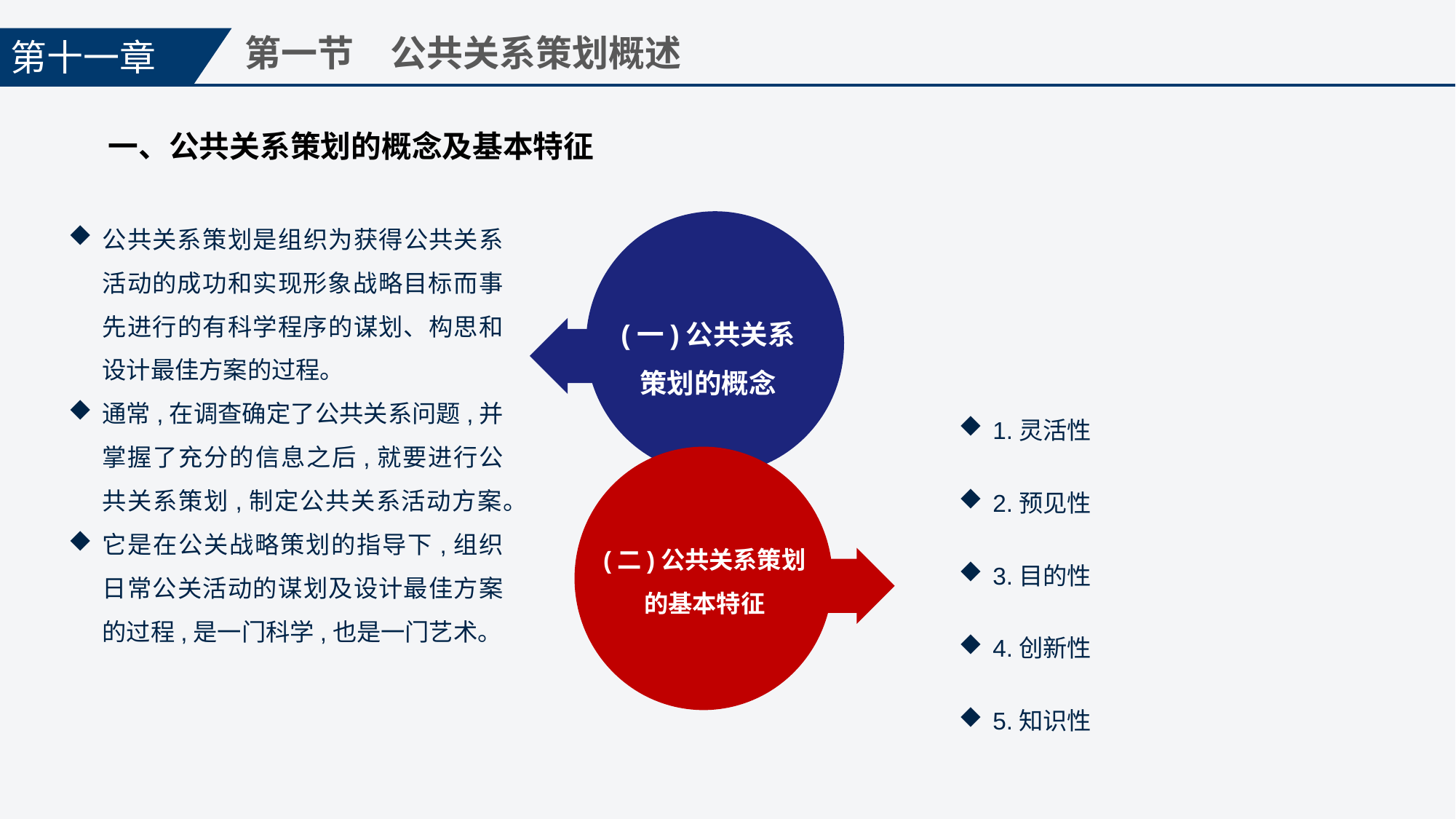

第十一章
第一节　公共关系策划概述
一、公共关系策划的概念及基本特征
公共关系策划是组织为获得公共关系活动的成功和实现形象战略目标而事先进行的有科学程序的谋划、构思和设计最佳方案的过程。
通常,在调查确定了公共关系问题,并掌握了充分的信息之后,就要进行公共关系策划,制定公共关系活动方案。
它是在公关战略策划的指导下,组织日常公关活动的谋划及设计最佳方案的过程,是一门科学,也是一门艺术。

(一)公共关系策划的概念

1.灵活性
2.预见性
3.目的性
4.创新性
5.知识性

(二)公共关系策划的基本特征